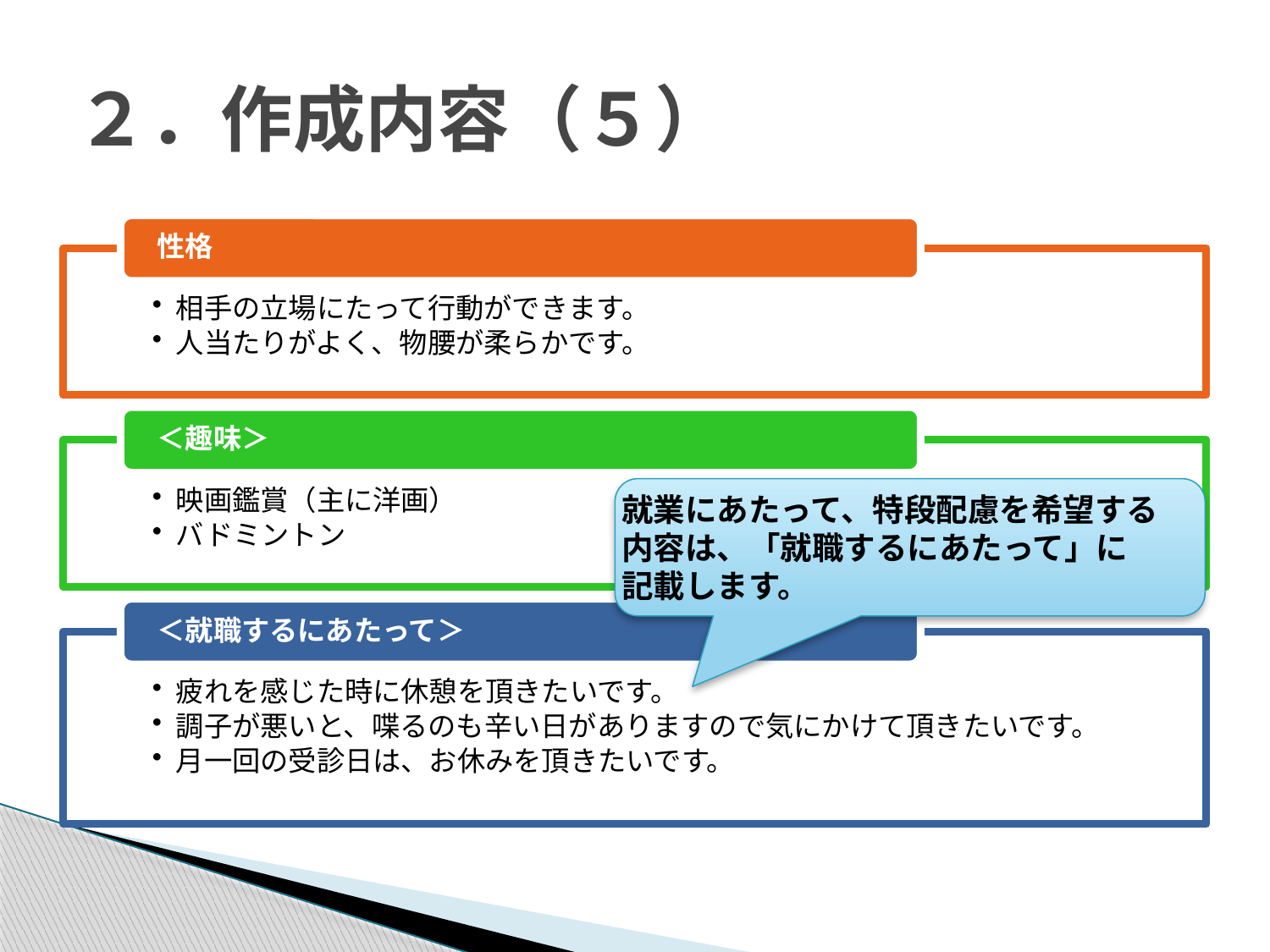

# ２．作成内容（５）
相手の立場にたって行動ができます。
人当たりがよく、物腰が柔らかです。
性格
映画鑑賞（主に洋画）
バドミントン
＜趣味＞
疲れを感じた時に休憩を頂きたいです。
調子が悪いと、喋るのも辛い日がありますので気にかけて頂きたいです。
月一回の受診日は、お休みを頂きたいです。
＜就職するにあたって＞
就業にあたって、特段配慮を希望する
内容は、「就職するにあたって」に
記載します。